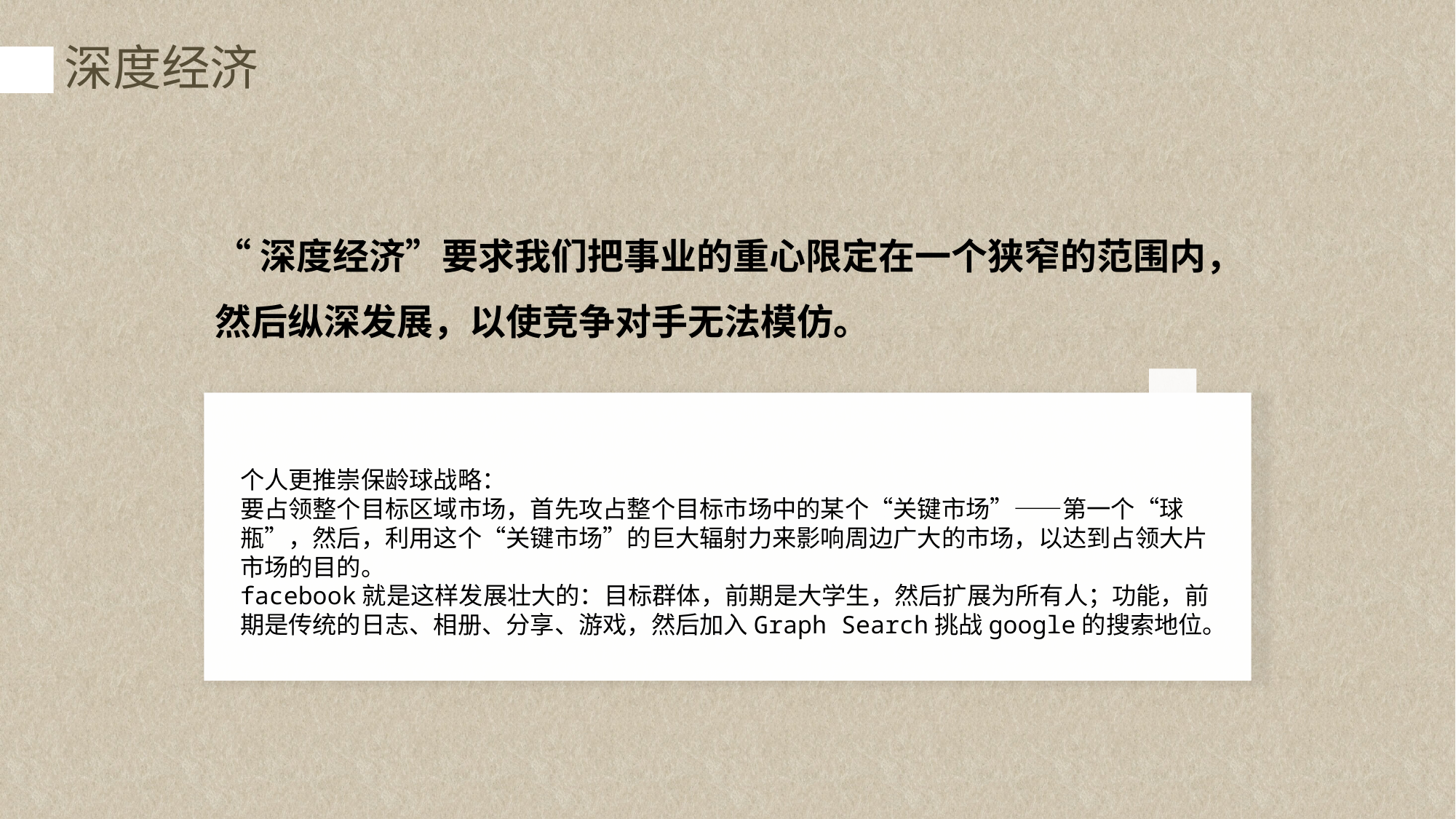

深度经济

控制情感
理性行动

遵守纪律
专业的
知识与技能
好奇心
进取心
较强的
伦理观念
顾客第一

“深度经济”要求我们把事业的重心限定在一个狭窄的范围内，然后纵深发展，以使竞争对手无法模仿。

个人更推崇保龄球战略：
要占领整个目标区域市场，首先攻占整个目标市场中的某个“关键市场”——第一个“球瓶”，然后，利用这个“关键市场”的巨大辐射力来影响周边广大的市场，以达到占领大片市场的目的。
facebook就是这样发展壮大的：目标群体，前期是大学生，然后扩展为所有人；功能，前期是传统的日志、相册、分享、游戏，然后加入Graph Search挑战google的搜索地位。